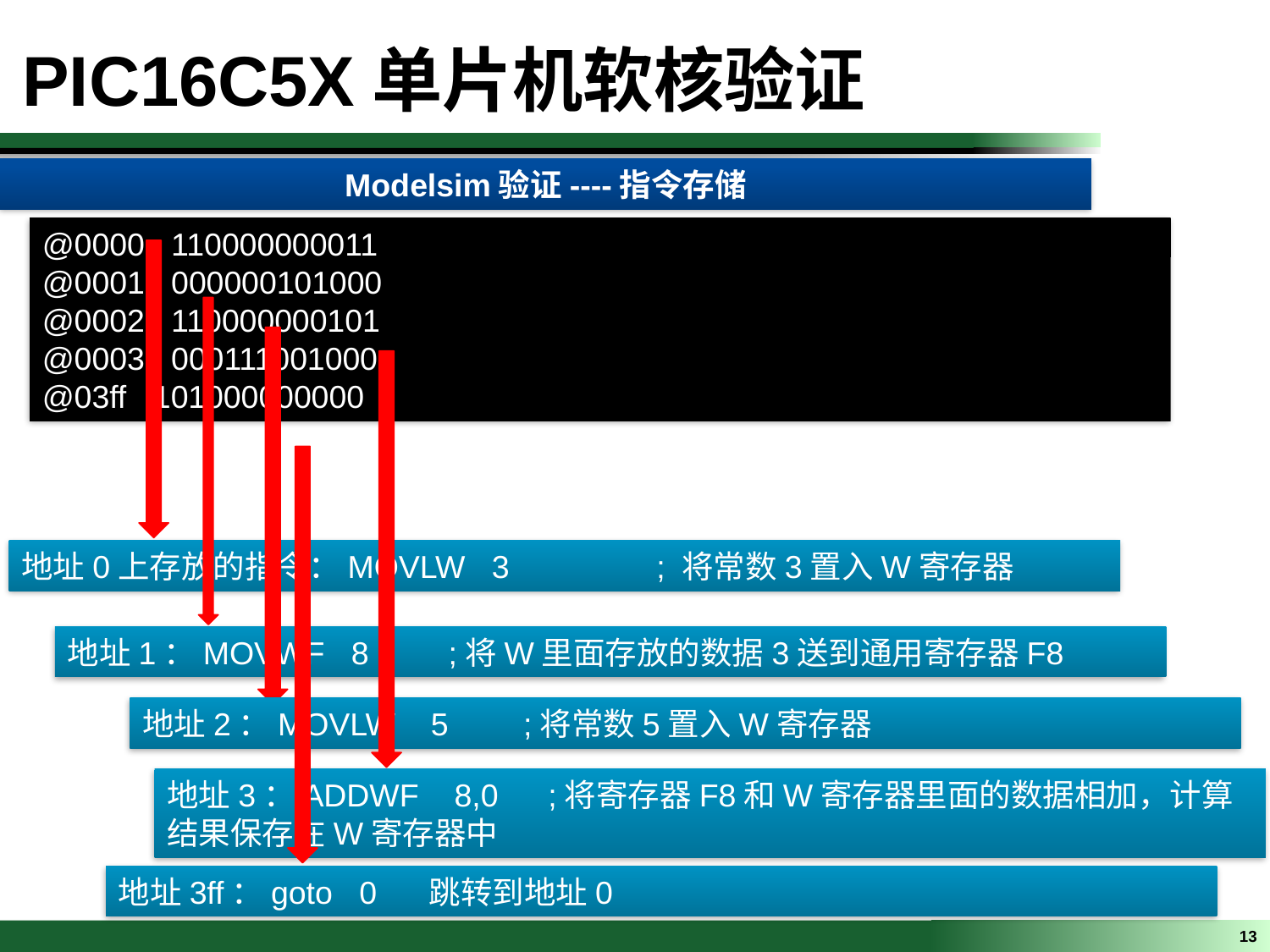

PIC16C5X单片机软核验证
Modelsim验证----指令存储
@0000   110000000011
@0001   000000101000
@0002   110000000101
@0003   000111001000
@03ff   101000000000

地址0上存放的指令：MOVLW   3     	; 将常数3置入W寄存器
地址1：MOVWF   8	;将W里面存放的数据3送到通用寄存器F8
地址2：MOVLW    5	;将常数5置入W寄存器
地址3：ADDWF    8,0	;将寄存器F8和W寄存器里面的数据相加，计算结果保存在W寄存器中
地址3ff：goto   0     跳转到地址0
13